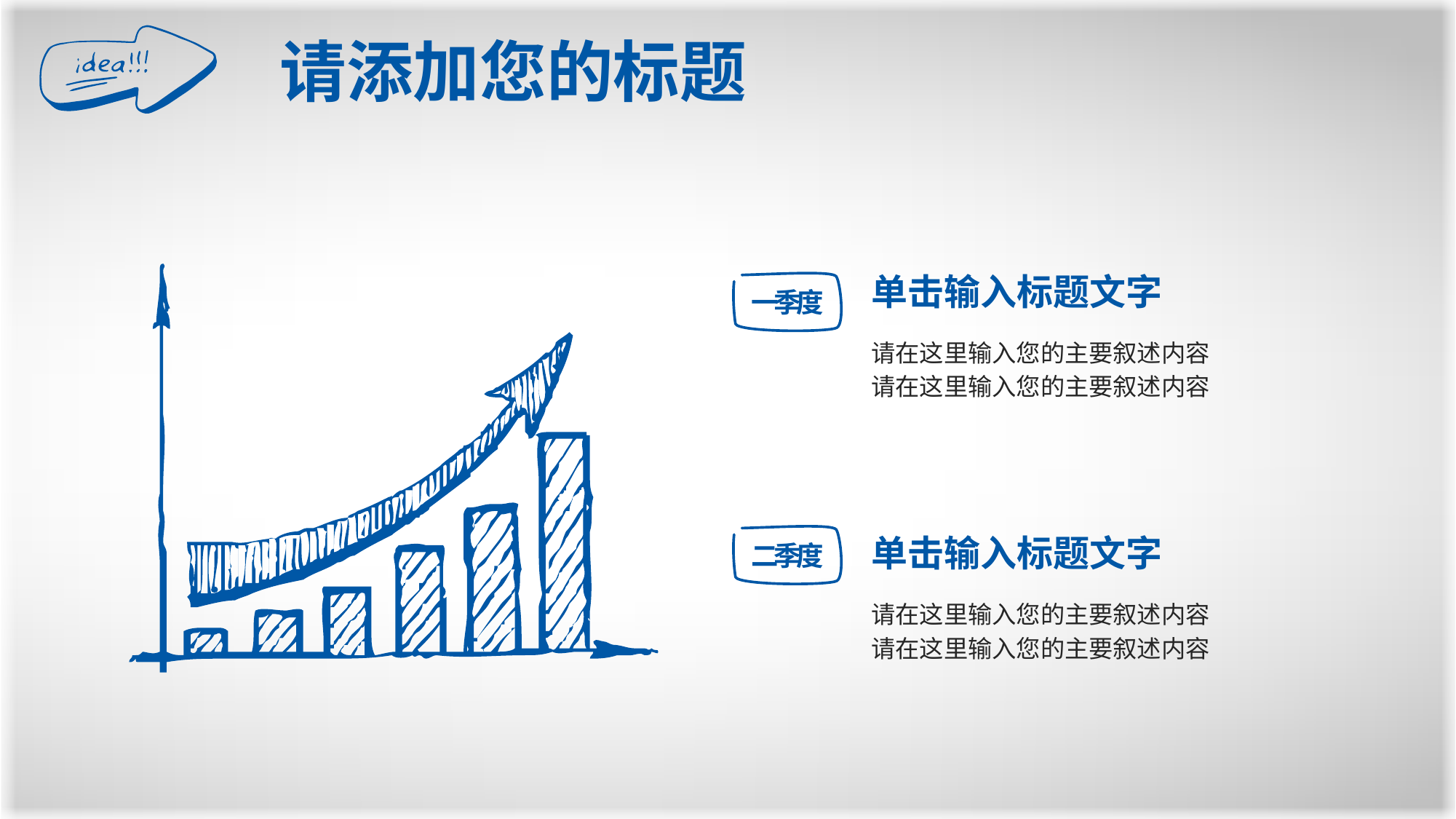

请添加您的标题

单击输入标题文字
一季度

请在这里输入您的主要叙述内容
请在这里输入您的主要叙述内容
单击输入标题文字
二季度
请在这里输入您的主要叙述内容
请在这里输入您的主要叙述内容